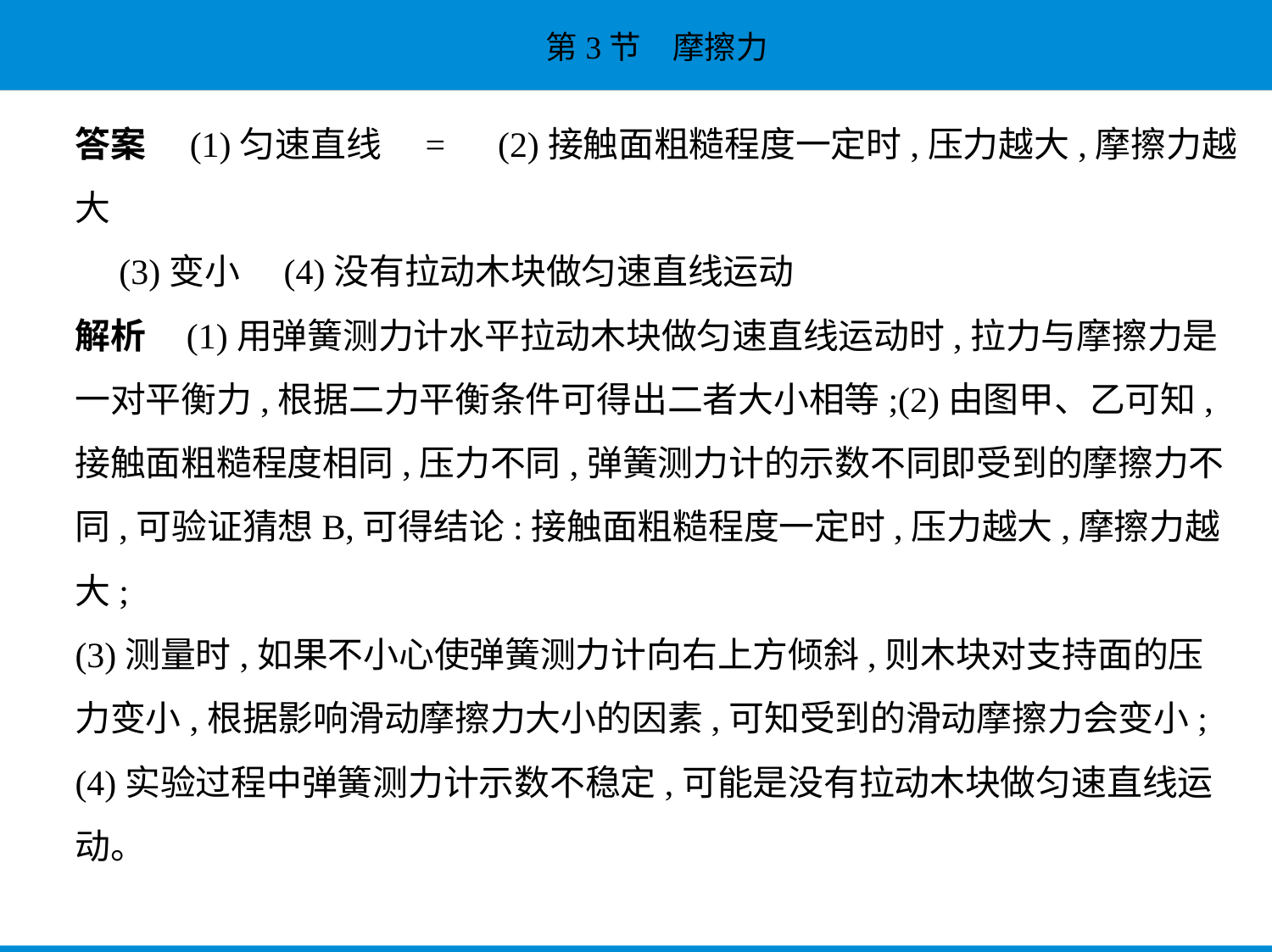

答案　(1)匀速直线　=　(2)接触面粗糙程度一定时,压力越大,摩擦力越大
　(3)变小　(4)没有拉动木块做匀速直线运动
解析    (1)用弹簧测力计水平拉动木块做匀速直线运动时,拉力与摩擦力是
一对平衡力,根据二力平衡条件可得出二者大小相等;(2)由图甲、乙可知,
接触面粗糙程度相同,压力不同,弹簧测力计的示数不同即受到的摩擦力不
同,可验证猜想B,可得结论:接触面粗糙程度一定时,压力越大,摩擦力越大;
(3)测量时,如果不小心使弹簧测力计向右上方倾斜,则木块对支持面的压
力变小,根据影响滑动摩擦力大小的因素,可知受到的滑动摩擦力会变小;
(4)实验过程中弹簧测力计示数不稳定,可能是没有拉动木块做匀速直线运
动。